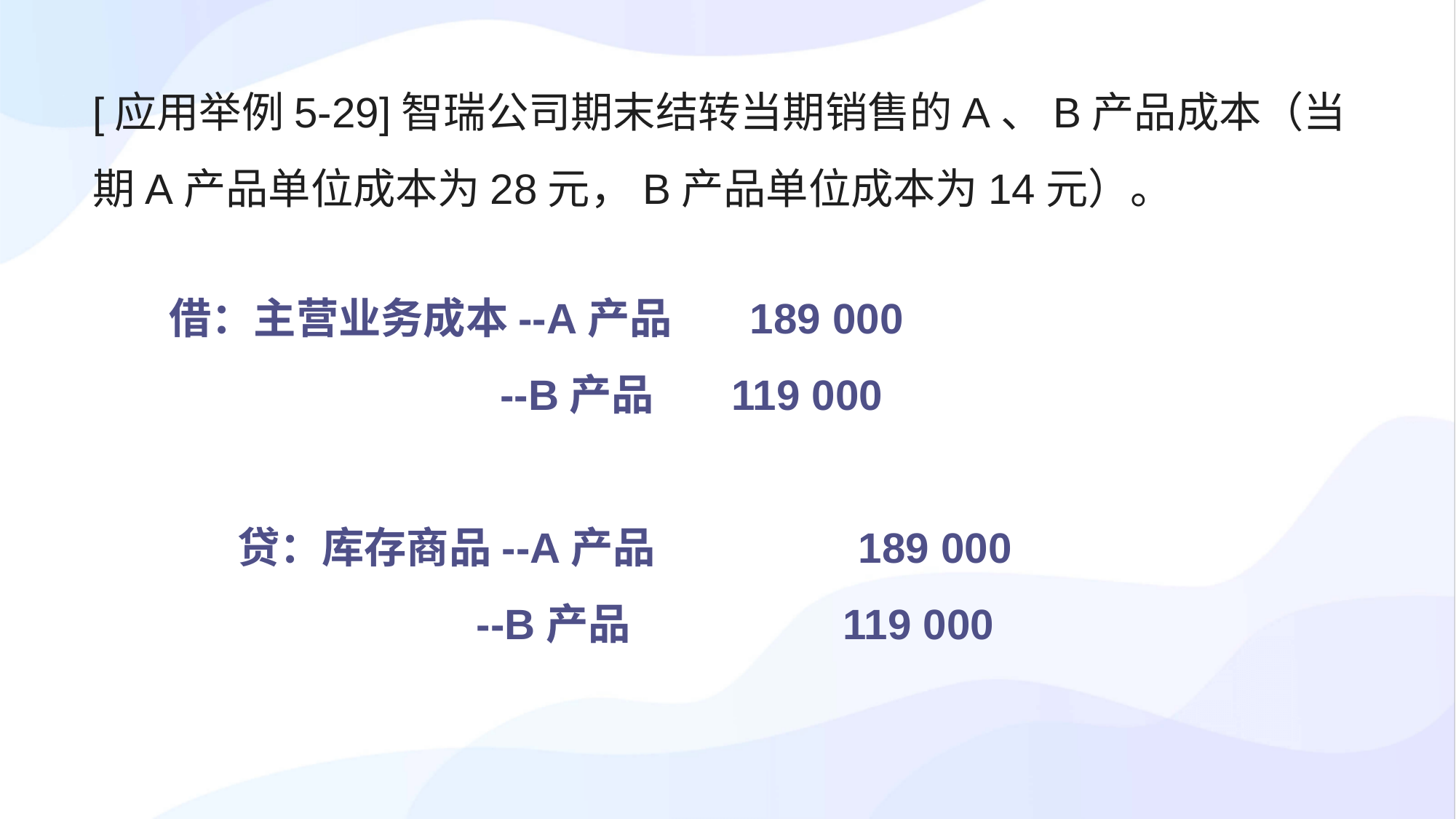

[应用举例5-29]智瑞公司期末结转当期销售的A、B产品成本（当期A产品单位成本为28元，B产品单位成本为14元）。
借：主营业务成本--A产品       189 000
                            --B产品       119 000

      贷：库存商品--A产品                    189 000
                          --B产品                     119 000